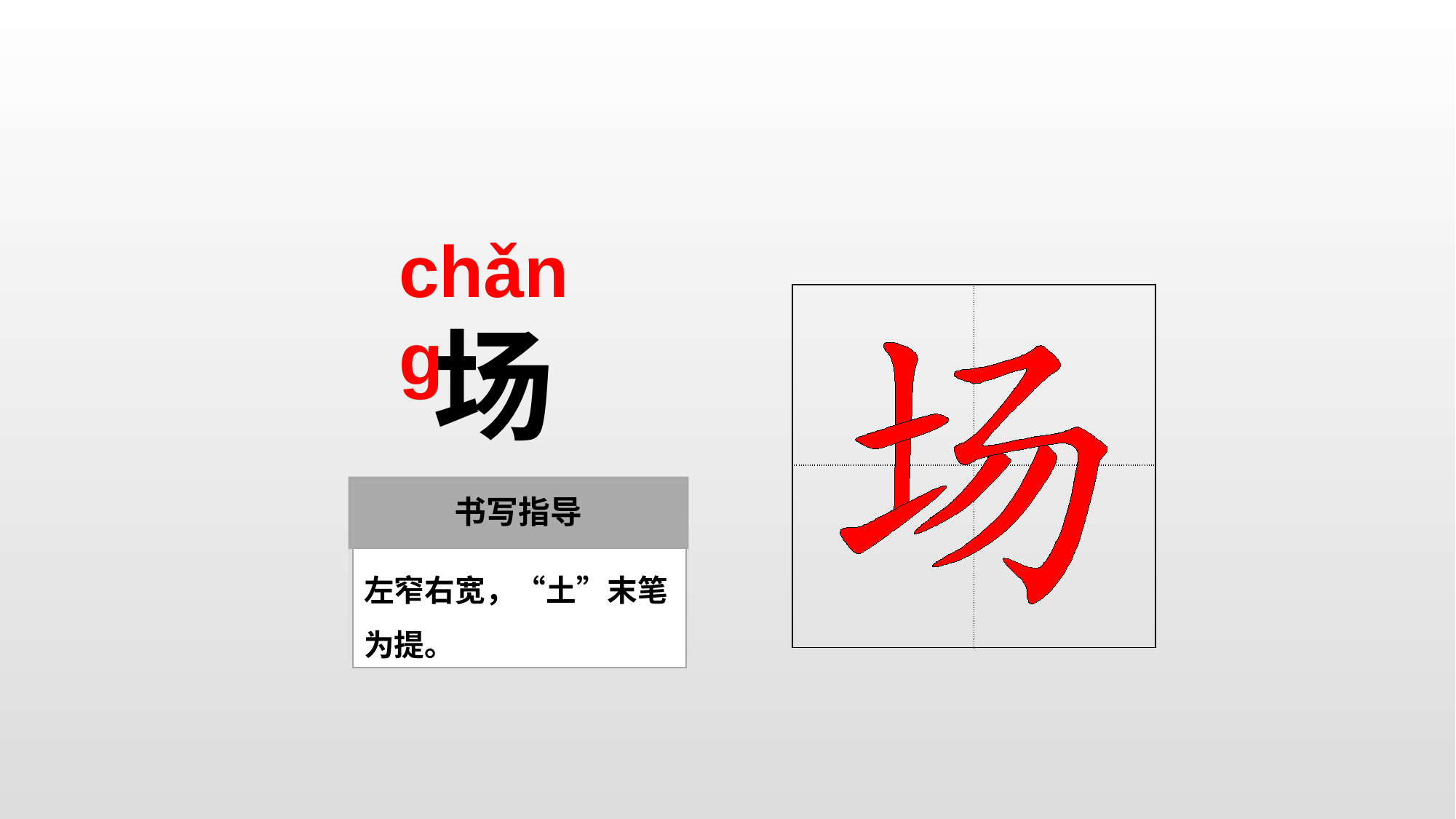

chǎnɡ
|  |  |
| --- | --- |
|  |  |
场

书写指导
左窄右宽，“土”末笔为提。